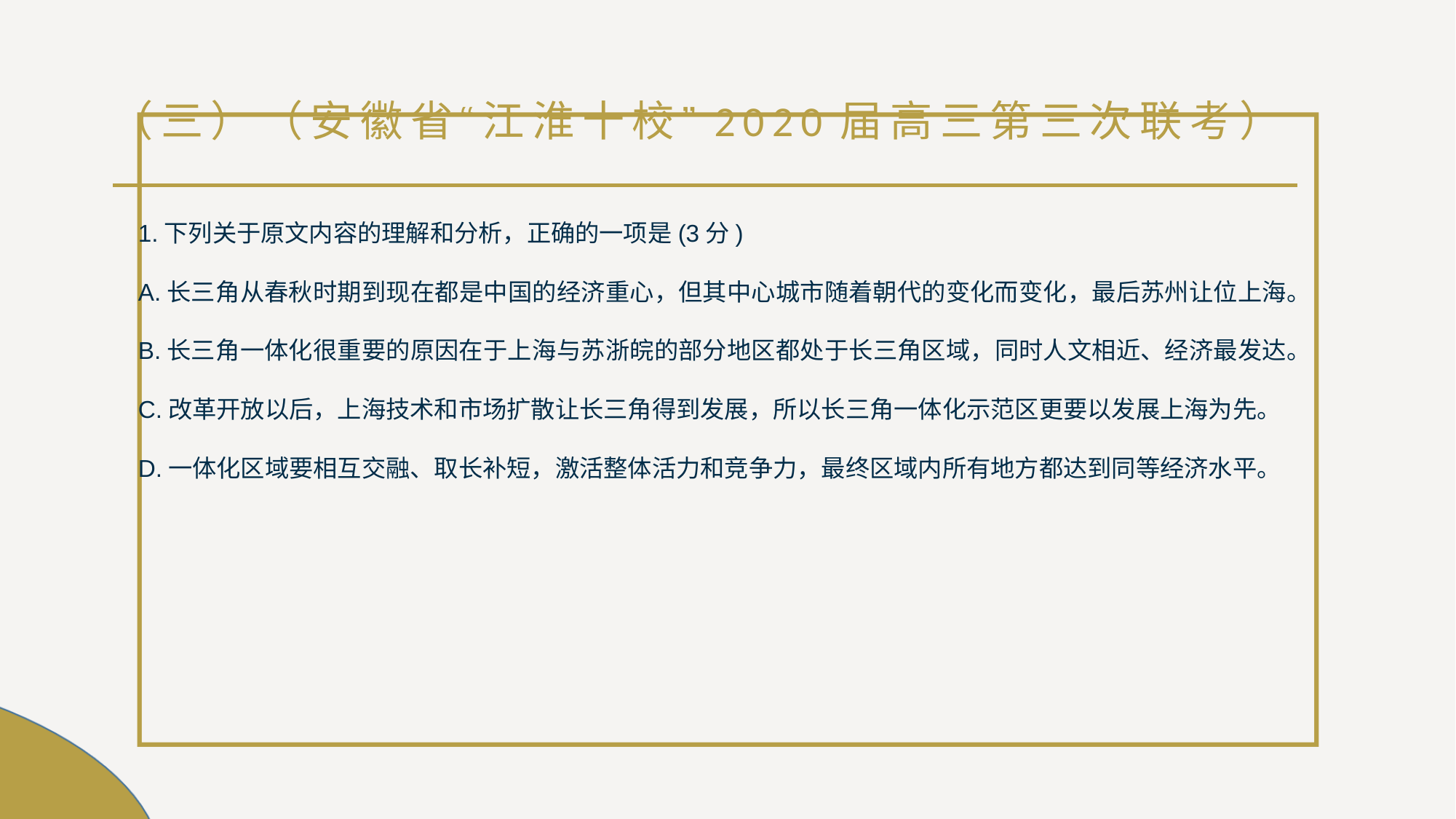

# （三）（安徽省“江淮十校”2020届高三第三次联考）
1.下列关于原文内容的理解和分析，正确的一项是(3分)
A.长三角从春秋时期到现在都是中国的经济重心，但其中心城市随着朝代的变化而变化，最后苏州让位上海。
B.长三角一体化很重要的原因在于上海与苏浙皖的部分地区都处于长三角区域，同时人文相近、经济最发达。
C.改革开放以后，上海技术和市场扩散让长三角得到发展，所以长三角一体化示范区更要以发展上海为先。
D.一体化区域要相互交融、取长补短，激活整体活力和竞争力，最终区域内所有地方都达到同等经济水平。